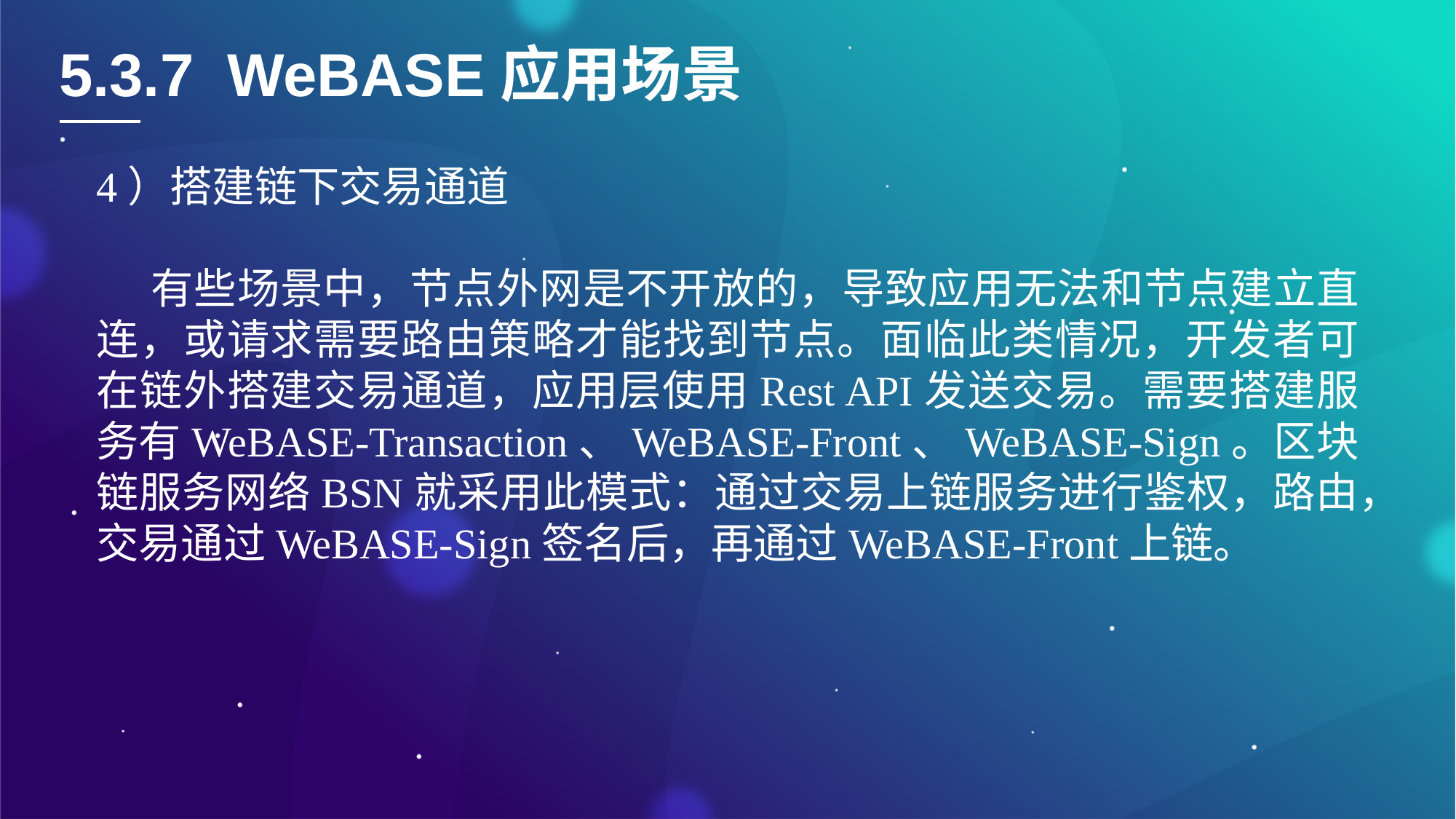

5.3.7  WeBASE应用场景
4）搭建链下交易通道

有些场景中，节点外网是不开放的，导致应用无法和节点建立直连，或请求需要路由策略才能找到节点。面临此类情况，开发者可在链外搭建交易通道，应用层使用Rest API发送交易。需要搭建服务有WeBASE-Transaction、WeBASE-Front、WeBASE-Sign。区块链服务网络BSN就采用此模式：通过交易上链服务进行鉴权，路由，交易通过WeBASE-Sign签名后，再通过WeBASE-Front上链。